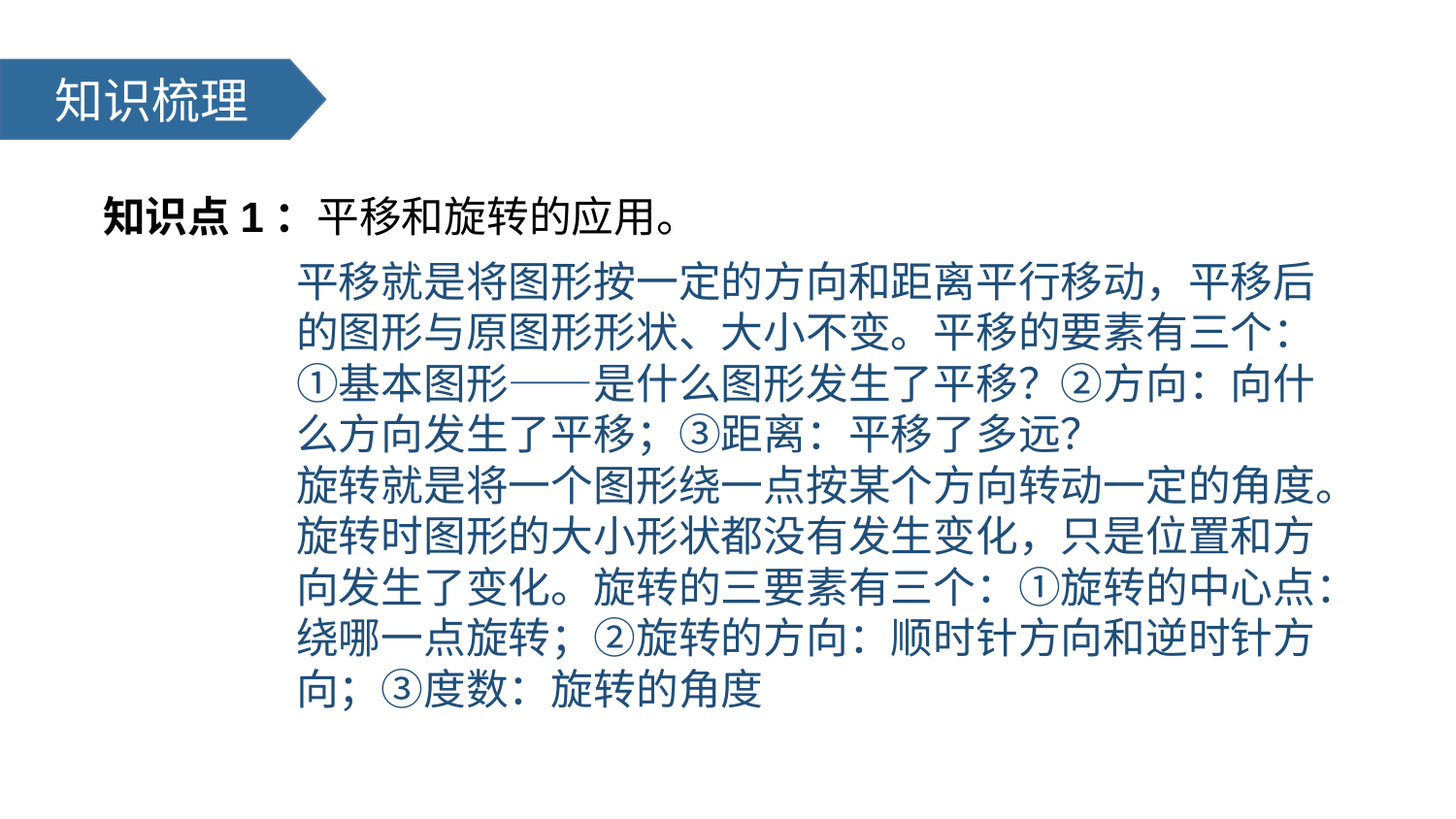

知识梳理
知识点1：平移和旋转的应用。
平移就是将图形按一定的方向和距离平行移动，平移后的图形与原图形形状、大小不变。平移的要素有三个：①基本图形——是什么图形发生了平移？②方向：向什么方向发生了平移；③距离：平移了多远？
旋转就是将一个图形绕一点按某个方向转动一定的角度。旋转时图形的大小形状都没有发生变化，只是位置和方向发生了变化。旋转的三要素有三个：①旋转的中心点：绕哪一点旋转；②旋转的方向：顺时针方向和逆时针方向；③度数：旋转的角度